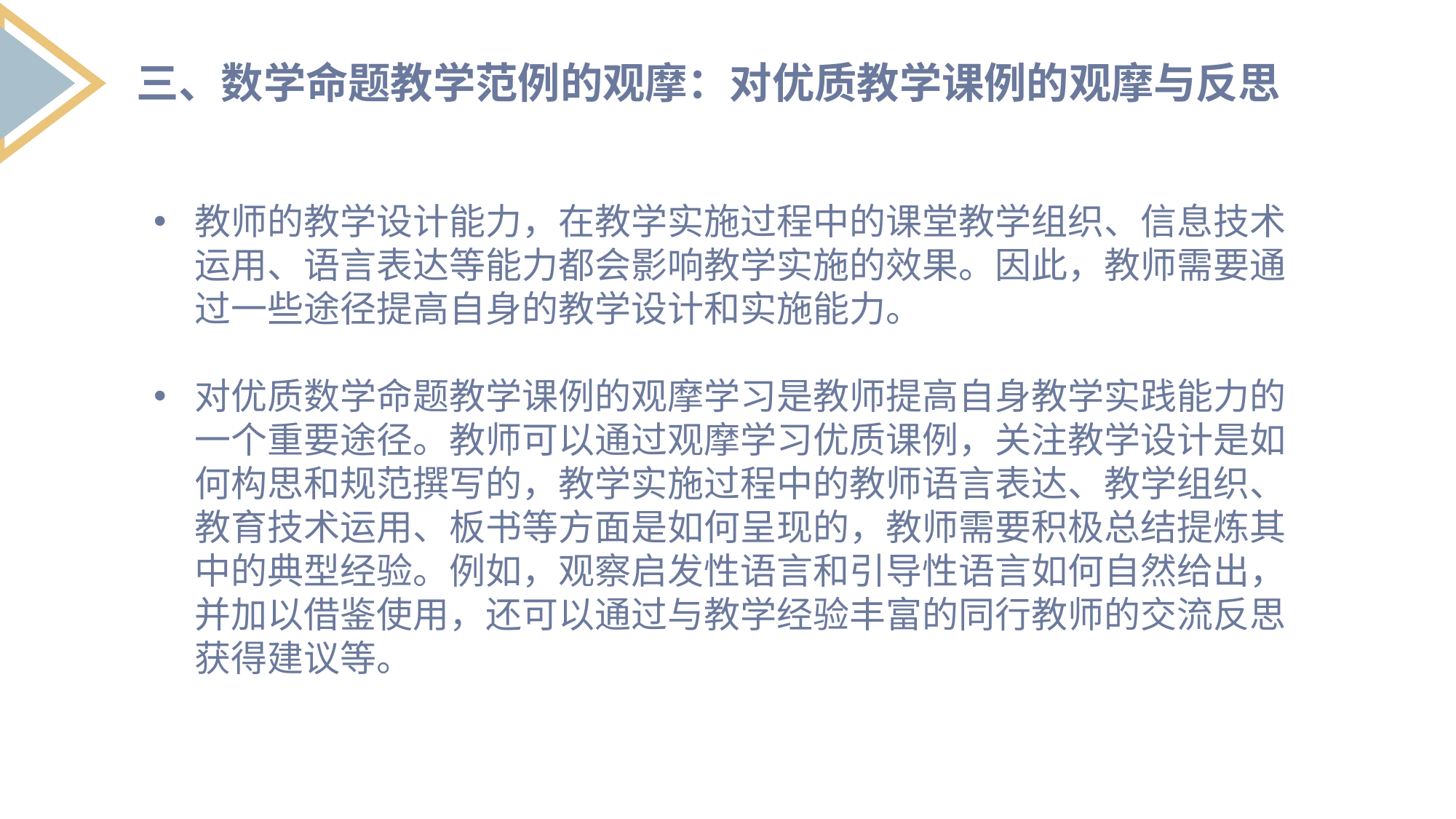

三、数学命题教学范例的观摩：对优质教学课例的观摩与反思
教师的教学设计能力，在教学实施过程中的课堂教学组织、信息技术运用、语言表达等能力都会影响教学实施的效果。因此，教师需要通过一些途径提高自身的教学设计和实施能力。

对优质数学命题教学课例的观摩学习是教师提高自身教学实践能力的一个重要途径。教师可以通过观摩学习优质课例，关注教学设计是如何构思和规范撰写的，教学实施过程中的教师语言表达、教学组织、教育技术运用、板书等方面是如何呈现的，教师需要积极总结提炼其中的典型经验。例如，观察启发性语言和引导性语言如何自然给出，并加以借鉴使用，还可以通过与教学经验丰富的同行教师的交流反思获得建议等。